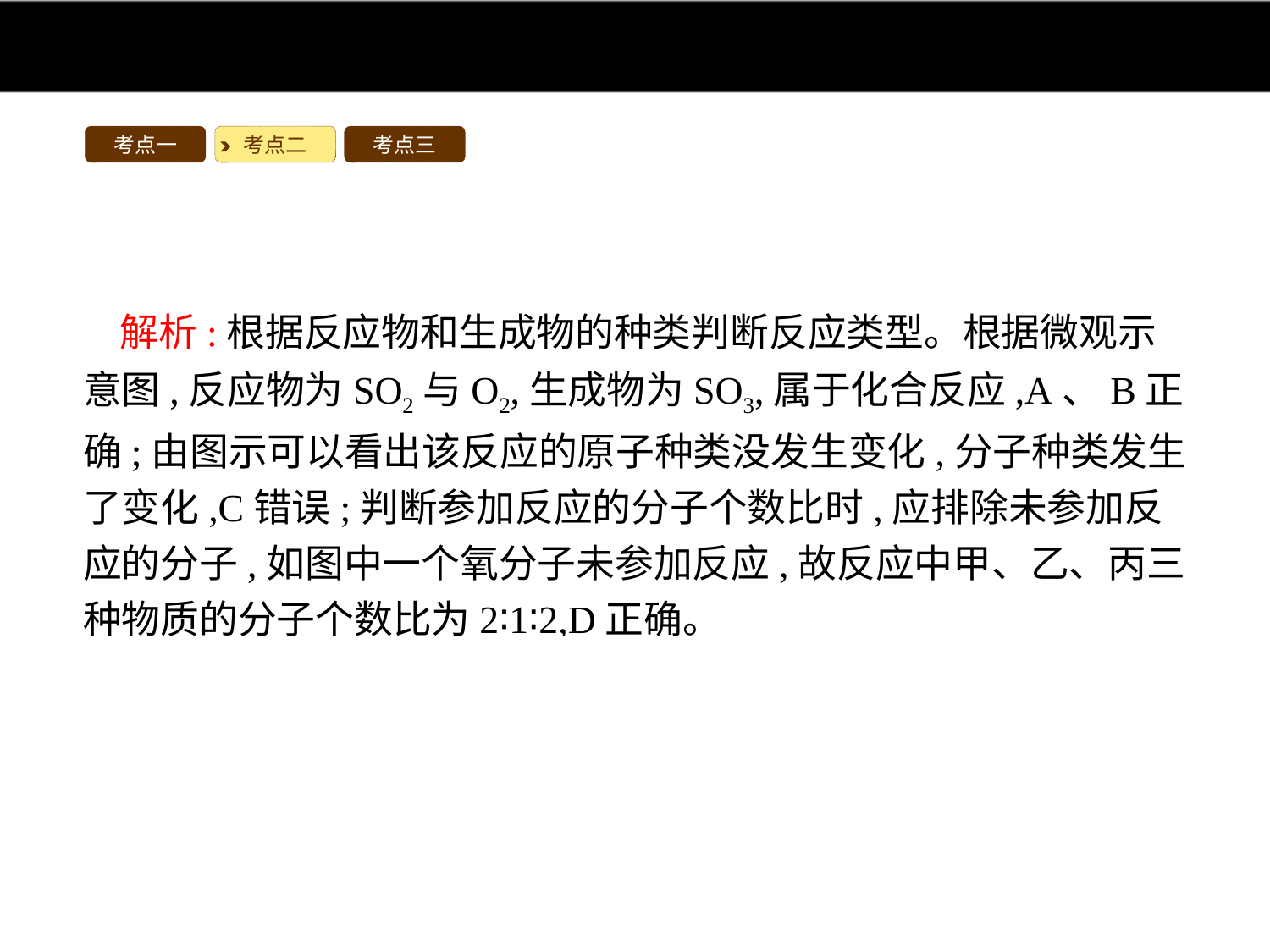

考点一
考点二
考点三

解析:根据反应物和生成物的种类判断反应类型。根据微观示意图,反应物为SO2与O2,生成物为SO3,属于化合反应,A、B正确;由图示可以看出该反应的原子种类没发生变化,分子种类发生了变化,C错误;判断参加反应的分子个数比时,应排除未参加反应的分子,如图中一个氧分子未参加反应,故反应中甲、乙、丙三种物质的分子个数比为2∶1∶2,D正确。
答案:C